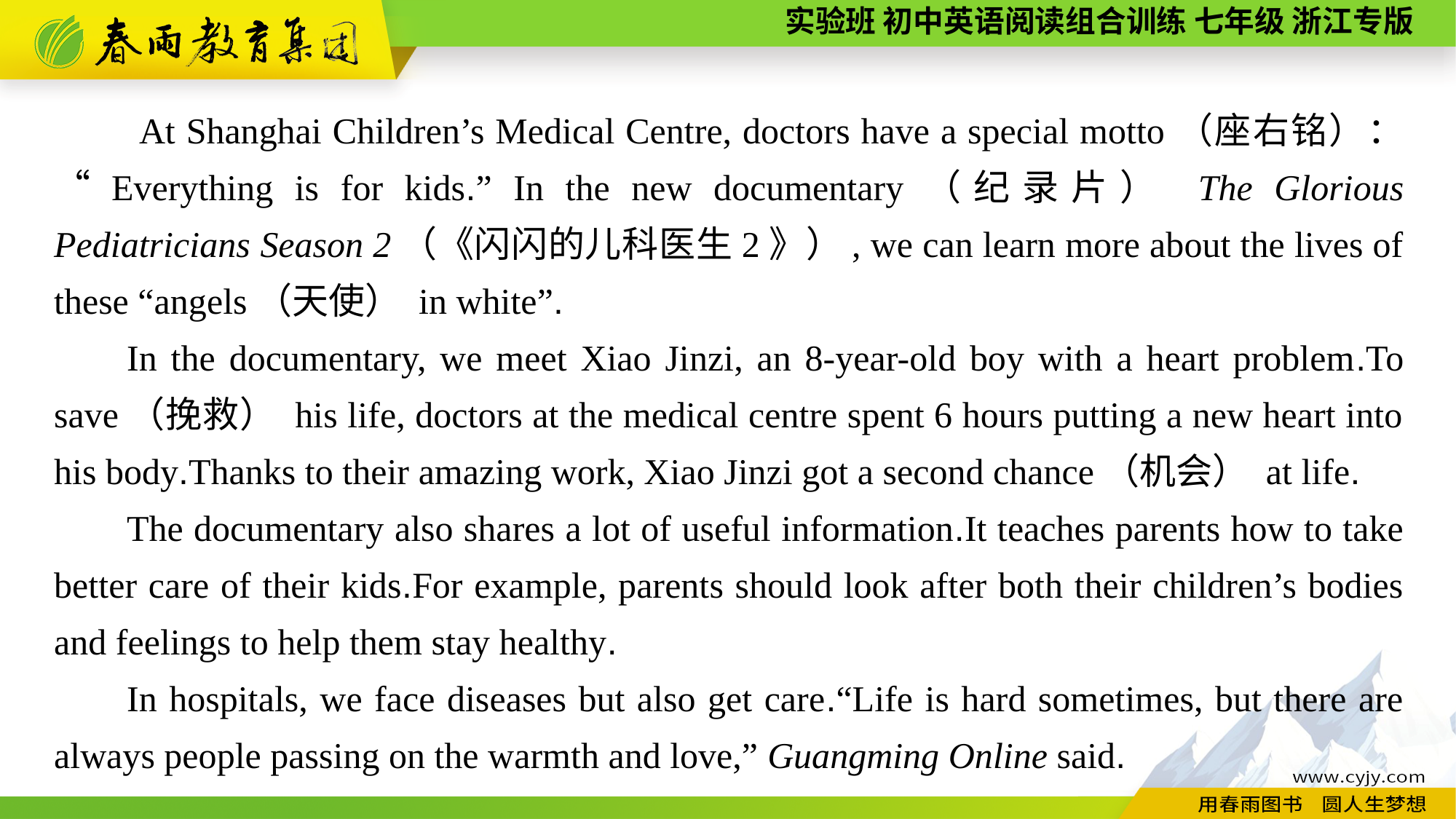

At Shanghai Children’s Medical Centre, doctors have a special motto（座右铭）： “Everything is for kids.” In the new documentary（纪录片） The Glorious Pediatricians Season 2（《闪闪的儿科医生2》）, we can learn more about the lives of these “angels（天使） in white”.
In the documentary, we meet Xiao Jinzi, an 8-year-old boy with a heart problem.To save（挽救） his life, doctors at the medical centre spent 6 hours putting a new heart into his body.Thanks to their amazing work, Xiao Jinzi got a second chance（机会） at life.
The documentary also shares a lot of useful information.It teaches parents how to take better care of their kids.For example, parents should look after both their children’s bodies and feelings to help them stay healthy.
In hospitals, we face diseases but also get care.“Life is hard sometimes, but there are always people passing on the warmth and love,” Guangming Online said.